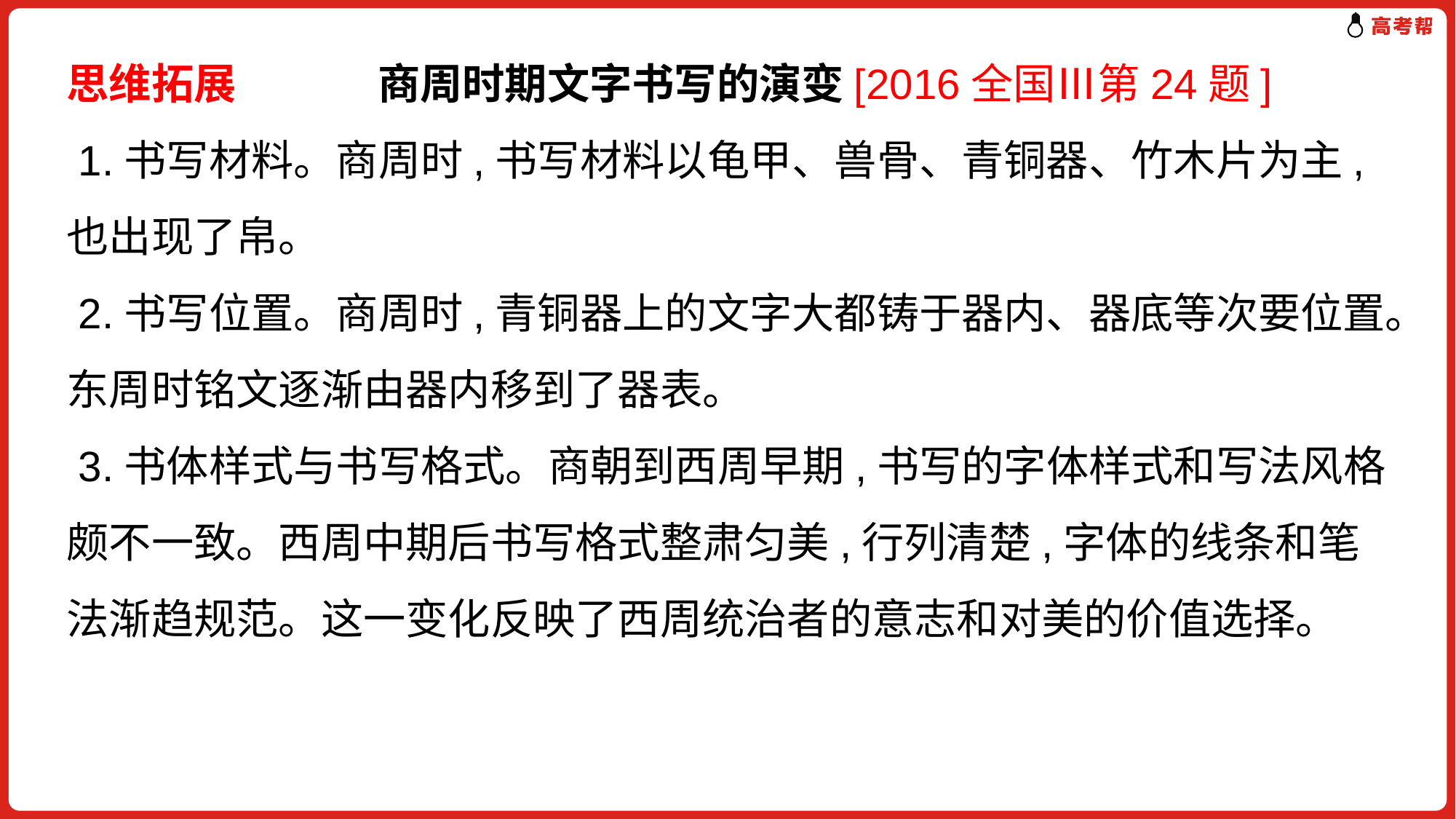

思维拓展　　      商周时期文字书写的演变[2016全国Ⅲ第24题]
 1.书写材料。商周时,书写材料以龟甲、兽骨、青铜器、竹木片为主,也出现了帛。
 2.书写位置。商周时,青铜器上的文字大都铸于器内、器底等次要位置。东周时铭文逐渐由器内移到了器表。
 3.书体样式与书写格式。商朝到西周早期,书写的字体样式和写法风格颇不一致。西周中期后书写格式整肃匀美,行列清楚,字体的线条和笔法渐趋规范。这一变化反映了西周统治者的意志和对美的价值选择。